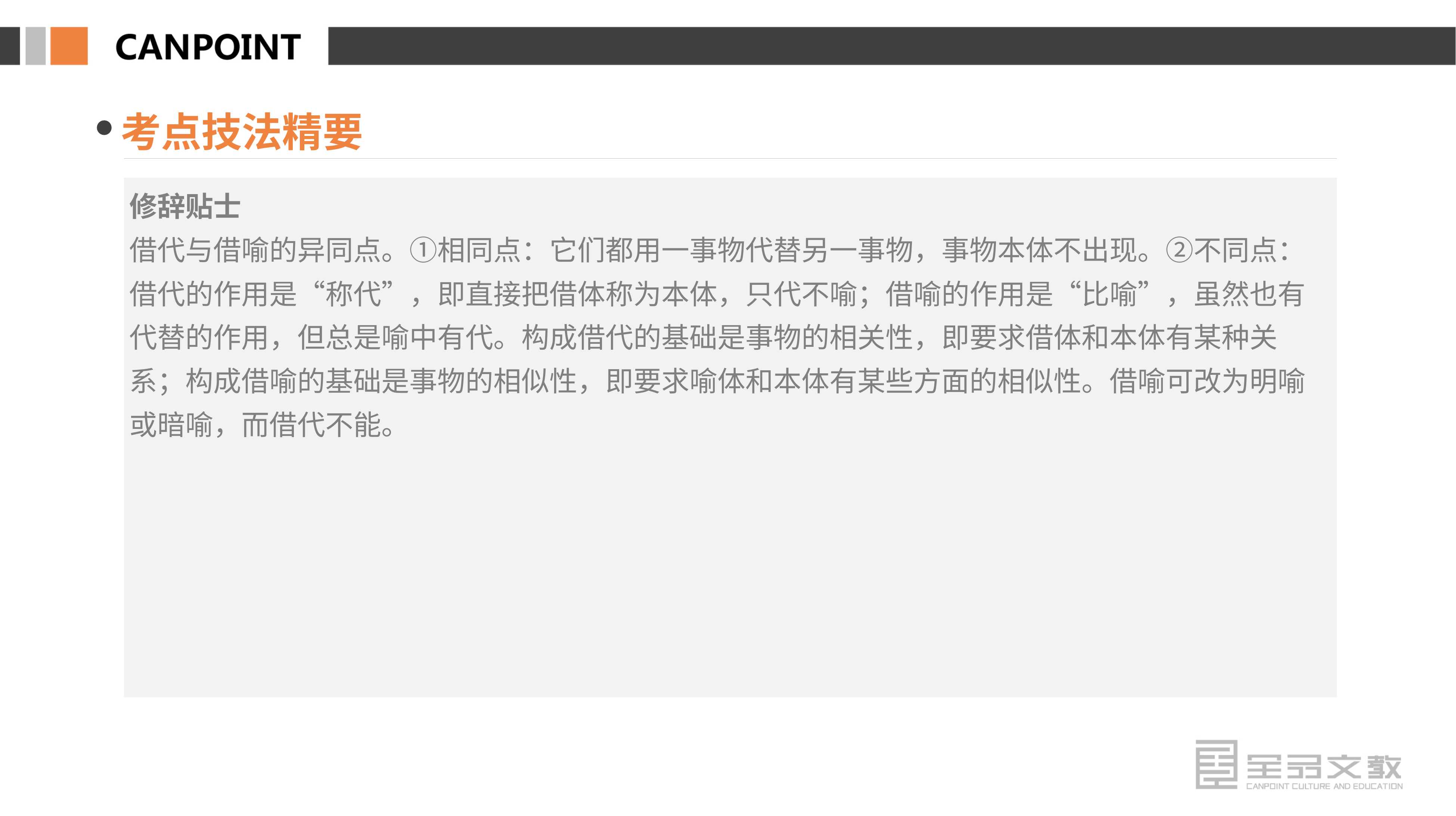

考点技法精要

修辞贴士
借代与借喻的异同点。①相同点：它们都用一事物代替另一事物，事物本体不出现。②不同点：借代的作用是“称代”，即直接把借体称为本体，只代不喻；借喻的作用是“比喻”，虽然也有代替的作用，但总是喻中有代。构成借代的基础是事物的相关性，即要求借体和本体有某种关系；构成借喻的基础是事物的相似性，即要求喻体和本体有某些方面的相似性。借喻可改为明喻或暗喻，而借代不能。